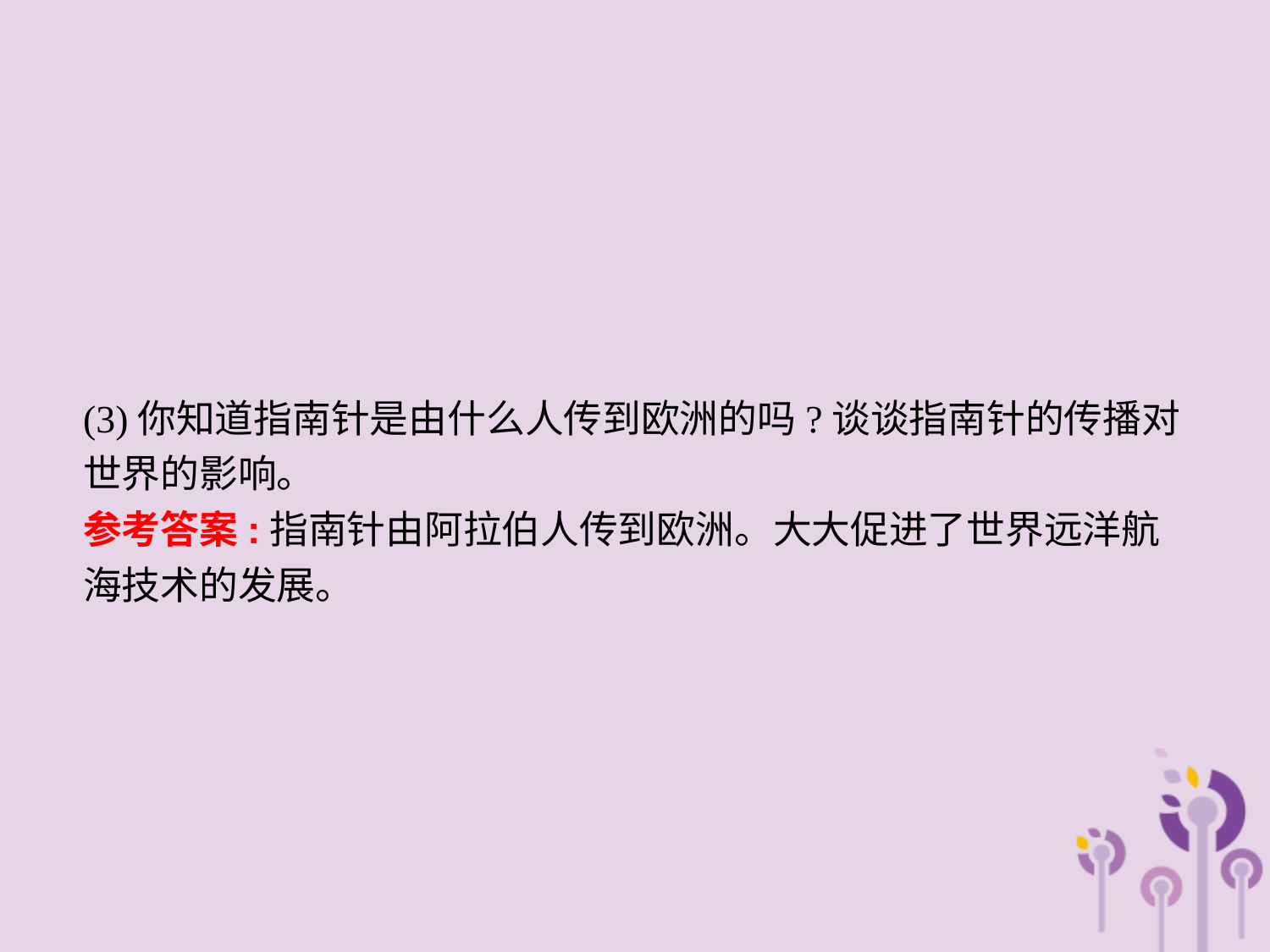

(3)你知道指南针是由什么人传到欧洲的吗?谈谈指南针的传播对世界的影响。
参考答案:指南针由阿拉伯人传到欧洲。大大促进了世界远洋航海技术的发展。